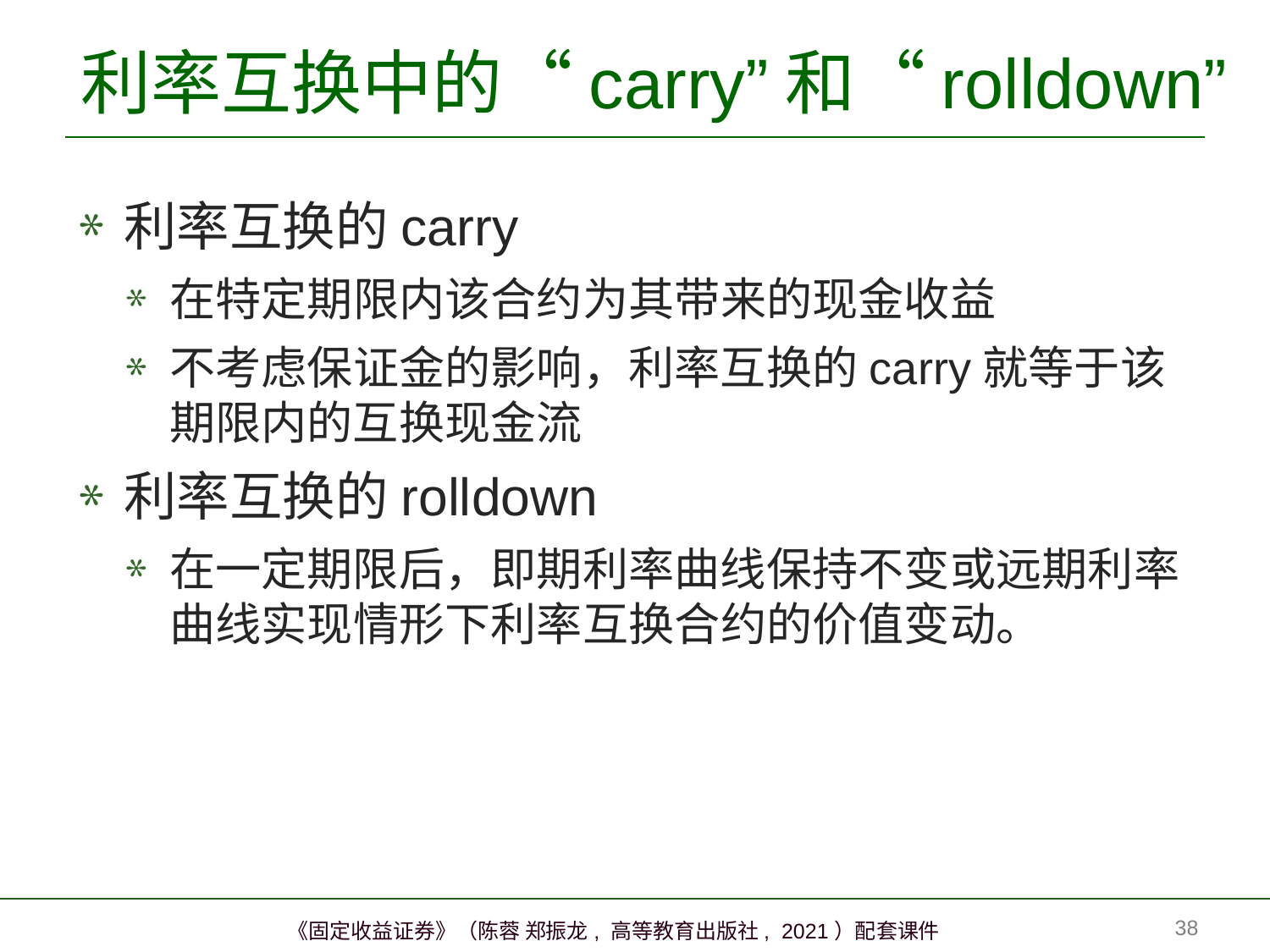

# 利率互换中的“carry”和“rolldown”
利率互换的carry
在特定期限内该合约为其带来的现金收益
不考虑保证金的影响，利率互换的carry就等于该期限内的互换现金流
利率互换的rolldown
在一定期限后，即期利率曲线保持不变或远期利率曲线实现情形下利率互换合约的价值变动。

38